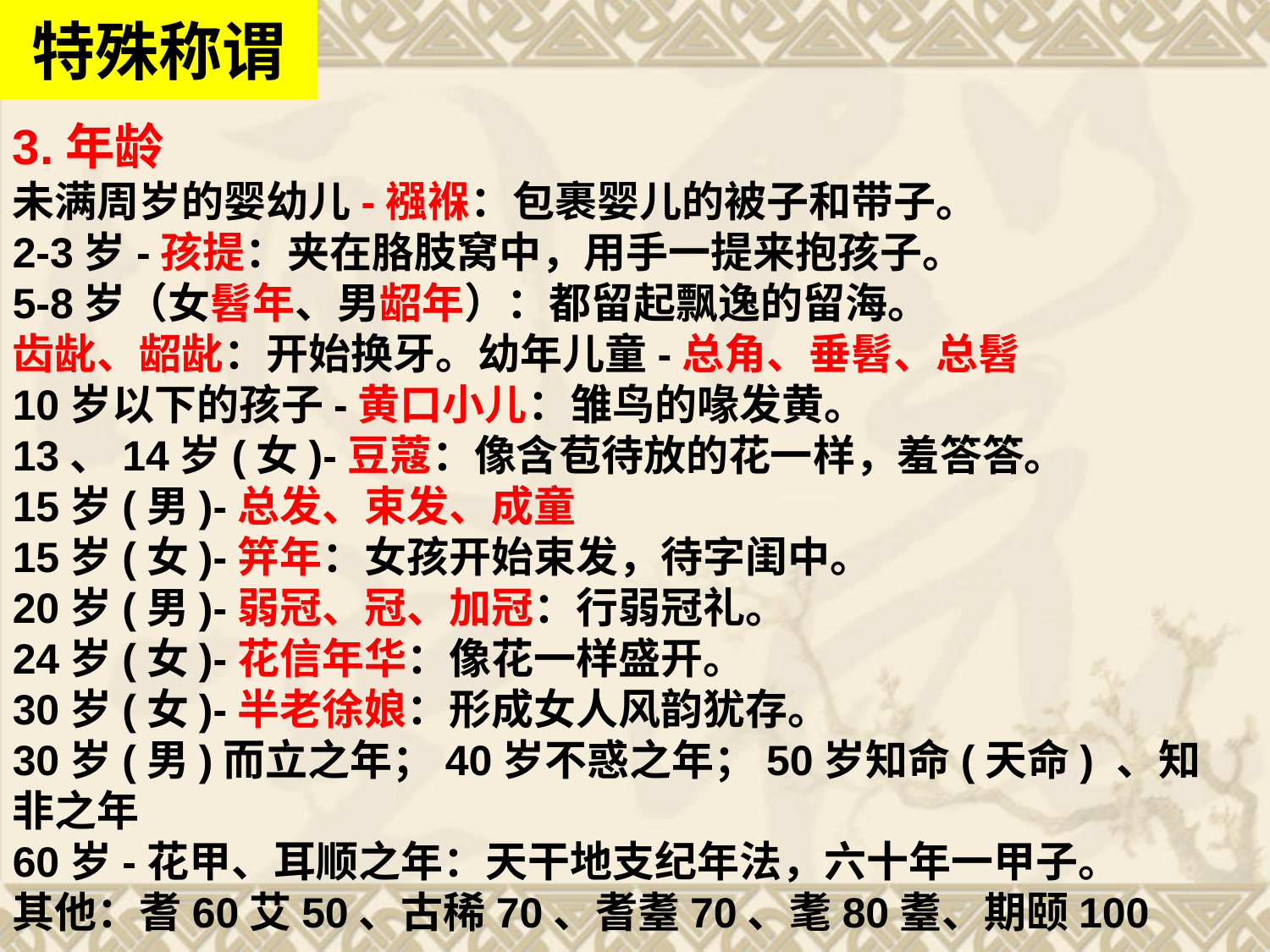

特殊称谓
3.年龄
未满周岁的婴幼儿-襁褓：包裹婴儿的被子和带子。
2-3岁-孩提：夹在胳肢窝中，用手一提来抱孩子。
5-8岁（女髫年、男龆年）：都留起飘逸的留海。
齿龀、龆龀：开始换牙。幼年儿童-总角、垂髫、总髫
10岁以下的孩子-黄口小儿：雏鸟的喙发黄。
13、14岁(女)-豆蔻：像含苞待放的花一样，羞答答。
15岁(男)-总发、束发、成童
15岁(女)-笄年：女孩开始束发，待字闺中。
20岁(男)-弱冠、冠、加冠：行弱冠礼。
24岁(女)-花信年华：像花一样盛开。
30岁(女)-半老徐娘：形成女人风韵犹存。
30岁(男)而立之年；40岁不惑之年；50岁知命(天命) 、知非之年
60岁-花甲、耳顺之年：天干地支纪年法，六十年一甲子。
其他：耆60艾50、古稀70、耆耋70、耄80耋、期颐100